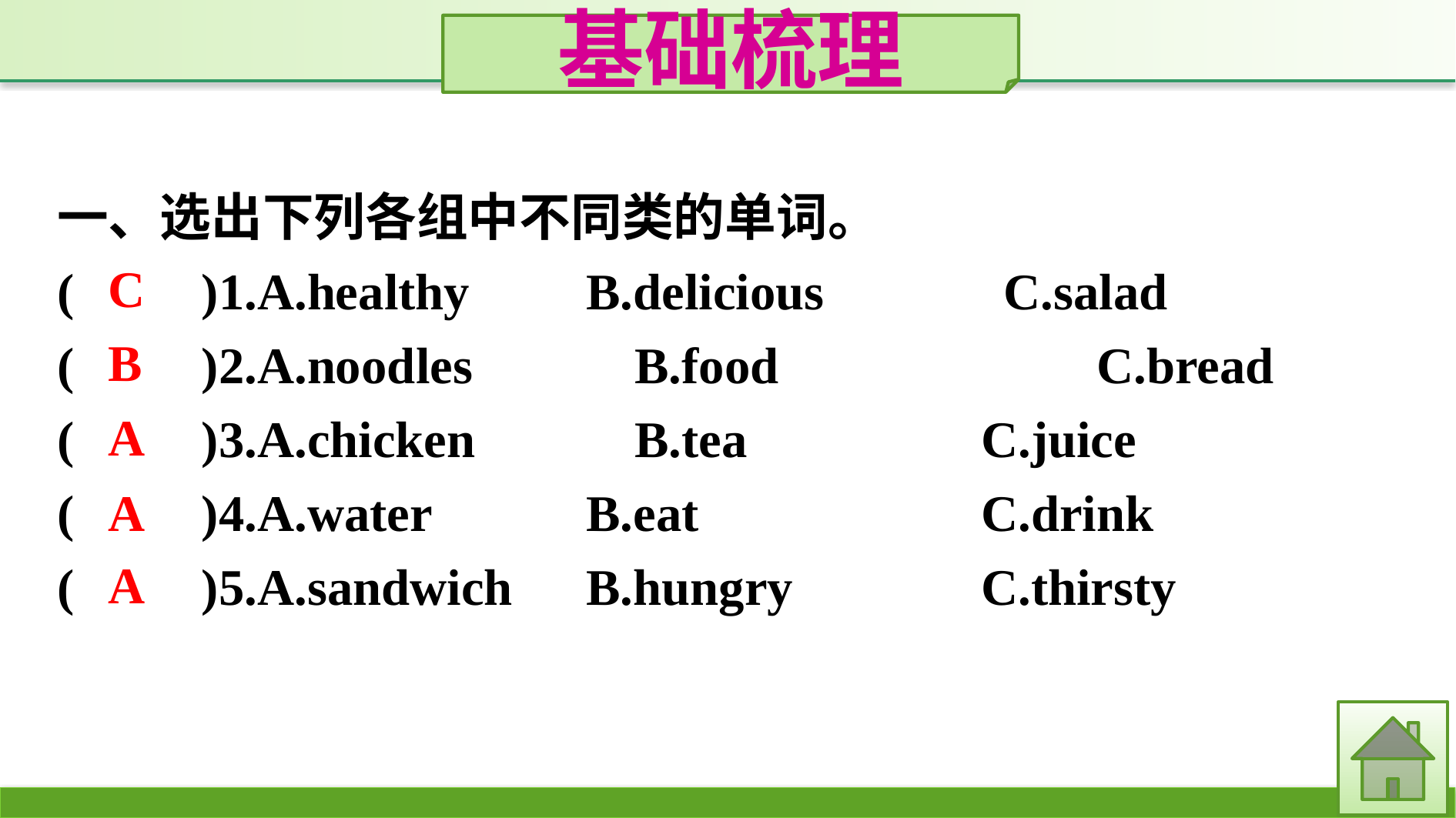

基础梳理
一、选出下列各组中不同类的单词。
(　　)1.A.healthy　　	B.delicious　　　C.salad
(　　)2.A.noodles		B.food			C.bread
(　　)3.A.chicken		B.tea			C.juice
(　　)4.A.water		B.eat			C.drink
(　　)5.A.sandwich	B.hungry		C.thirsty
C
B
A
A
A